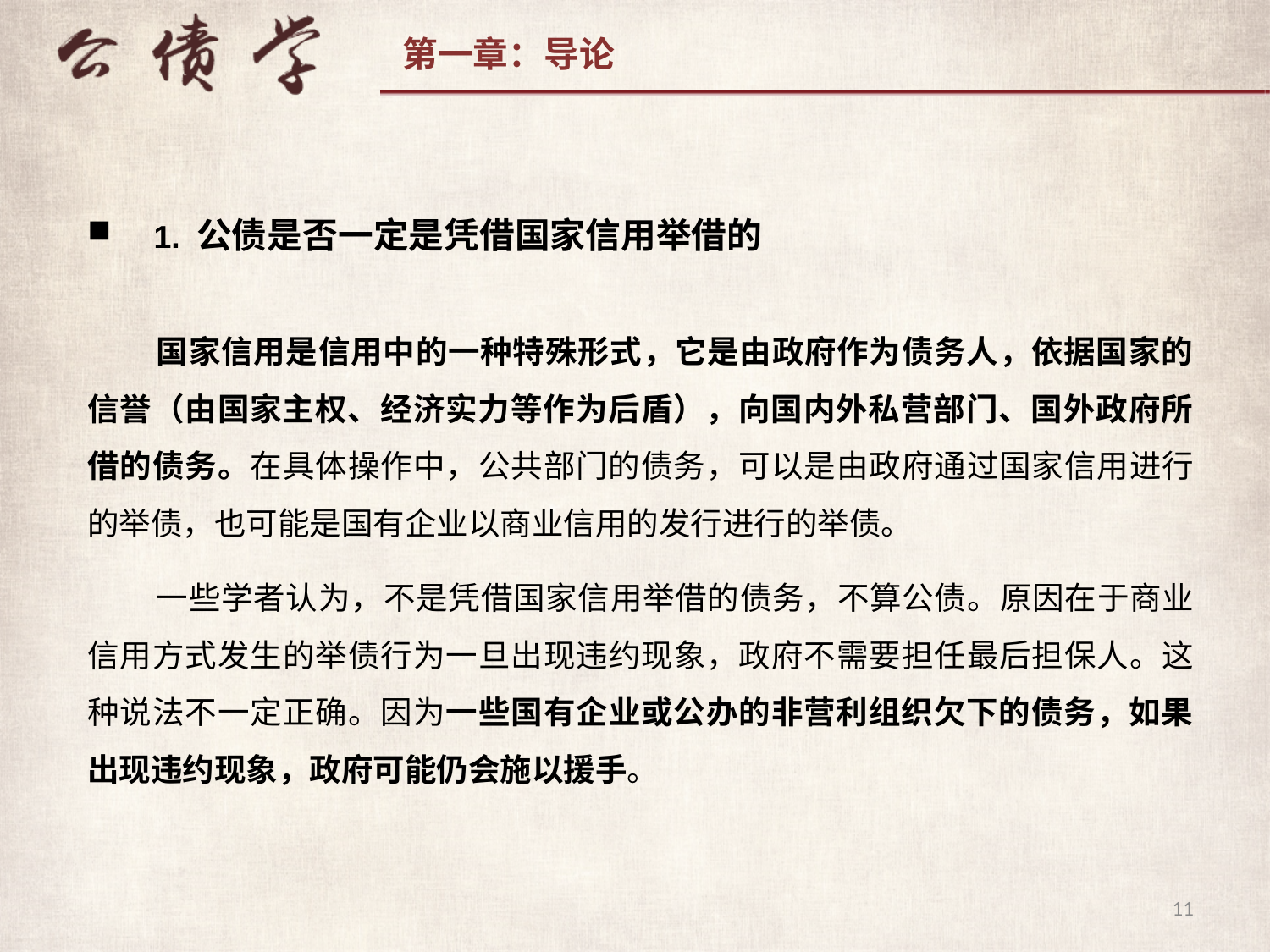

1. 公债是否一定是凭借国家信用举借的

   国家信用是信用中的一种特殊形式，它是由政府作为债务人，依据国家的信誉（由国家主权、经济实力等作为后盾），向国内外私营部门、国外政府所借的债务。在具体操作中，公共部门的债务，可以是由政府通过国家信用进行的举债，也可能是国有企业以商业信用的发行进行的举债。
   一些学者认为，不是凭借国家信用举借的债务，不算公债。原因在于商业信用方式发生的举债行为一旦出现违约现象，政府不需要担任最后担保人。这种说法不一定正确。因为一些国有企业或公办的非营利组织欠下的债务，如果出现违约现象，政府可能仍会施以援手。
11